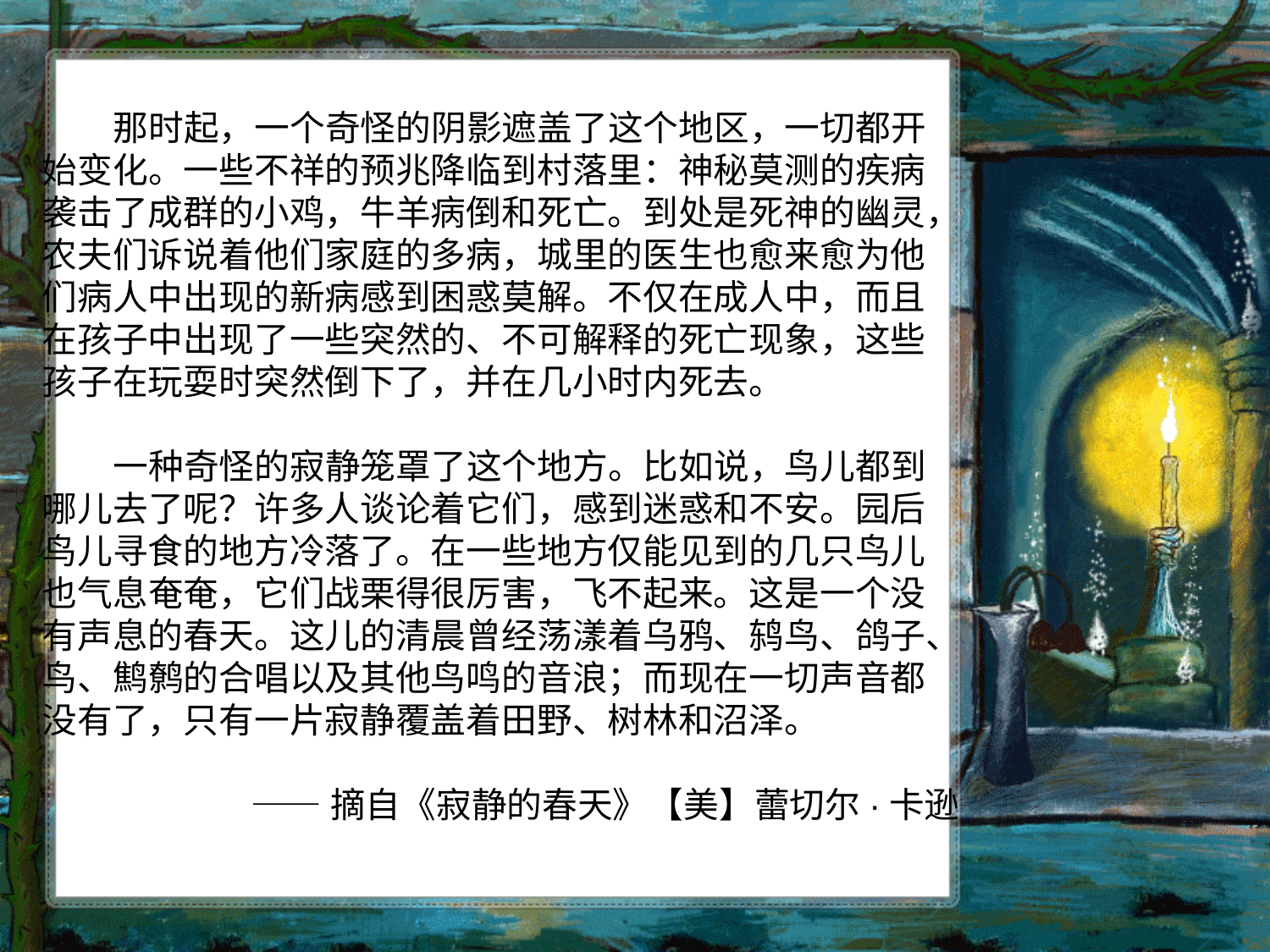

那时起，一个奇怪的阴影遮盖了这个地区，一切都开始变化。一些不祥的预兆降临到村落里：神秘莫测的疾病袭击了成群的小鸡，牛羊病倒和死亡。到处是死神的幽灵，农夫们诉说着他们家庭的多病，城里的医生也愈来愈为他们病人中出现的新病感到困惑莫解。不仅在成人中，而且在孩子中出现了一些突然的、不可解释的死亡现象，这些孩子在玩耍时突然倒下了，并在几小时内死去。

        一种奇怪的寂静笼罩了这个地方。比如说，鸟儿都到哪儿去了呢？许多人谈论着它们，感到迷惑和不安。园后鸟儿寻食的地方冷落了。在一些地方仅能见到的几只鸟儿也气息奄奄，它们战栗得很厉害，飞不起来。这是一个没有声息的春天。这儿的清晨曾经荡漾着乌鸦、鸫鸟、鸽子、鸟、鹪鹩的合唱以及其他鸟鸣的音浪；而现在一切声音都没有了，只有一片寂静覆盖着田野、树林和沼泽。

——摘自《寂静的春天》【美】蕾切尔·卡逊